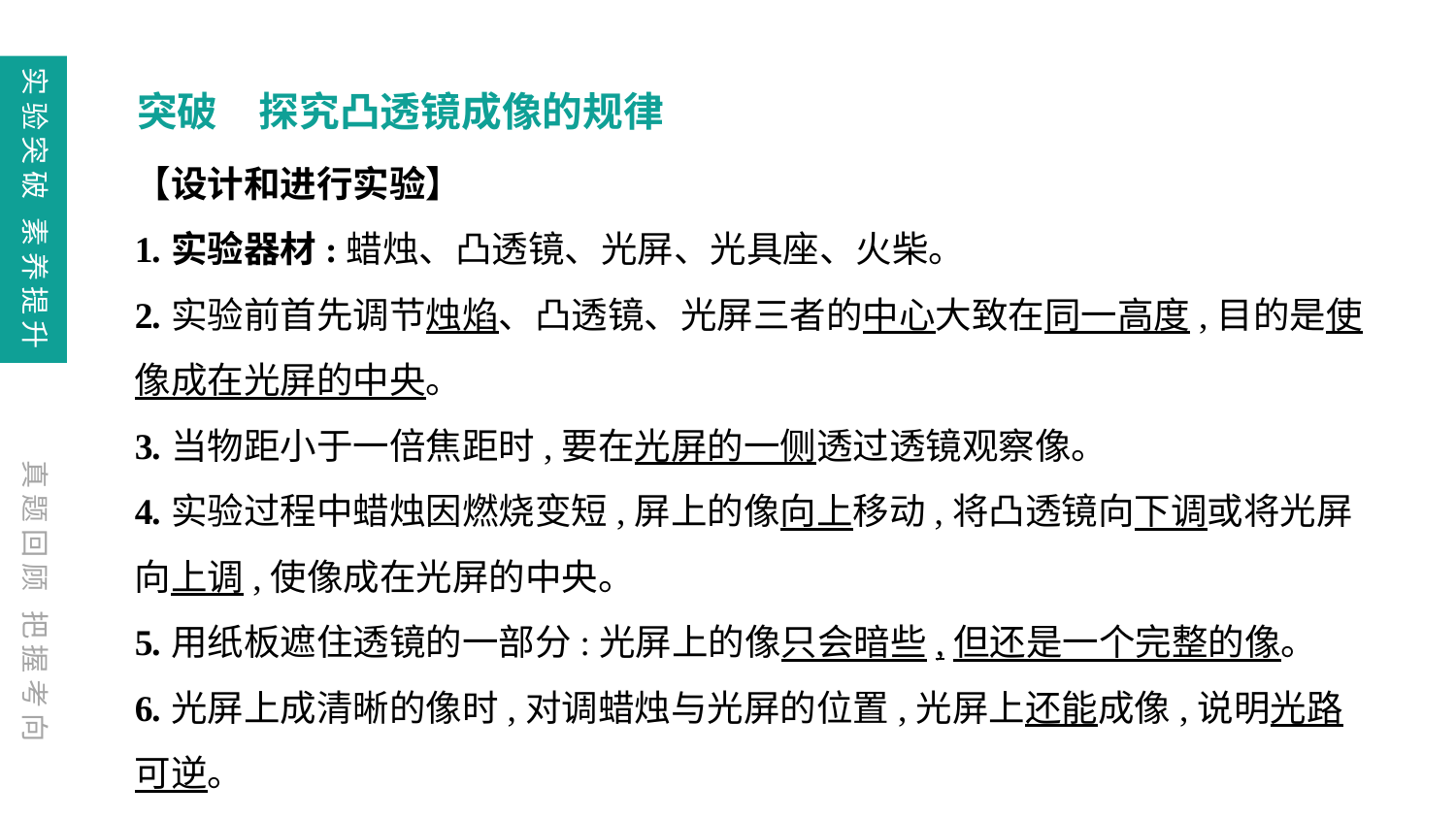

突破　探究凸透镜成像的规律
【设计和进行实验】
1.实验器材:蜡烛、凸透镜、光屏、光具座、火柴。
2.实验前首先调节烛焰、凸透镜、光屏三者的中心大致在同一高度,目的是使像成在光屏的中央。
3.当物距小于一倍焦距时,要在光屏的一侧透过透镜观察像。
4.实验过程中蜡烛因燃烧变短,屏上的像向上移动,将凸透镜向下调或将光屏向上调,使像成在光屏的中央。
5.用纸板遮住透镜的一部分:光屏上的像只会暗些,但还是一个完整的像。
6.光屏上成清晰的像时,对调蜡烛与光屏的位置,光屏上还能成像,说明光路可逆。